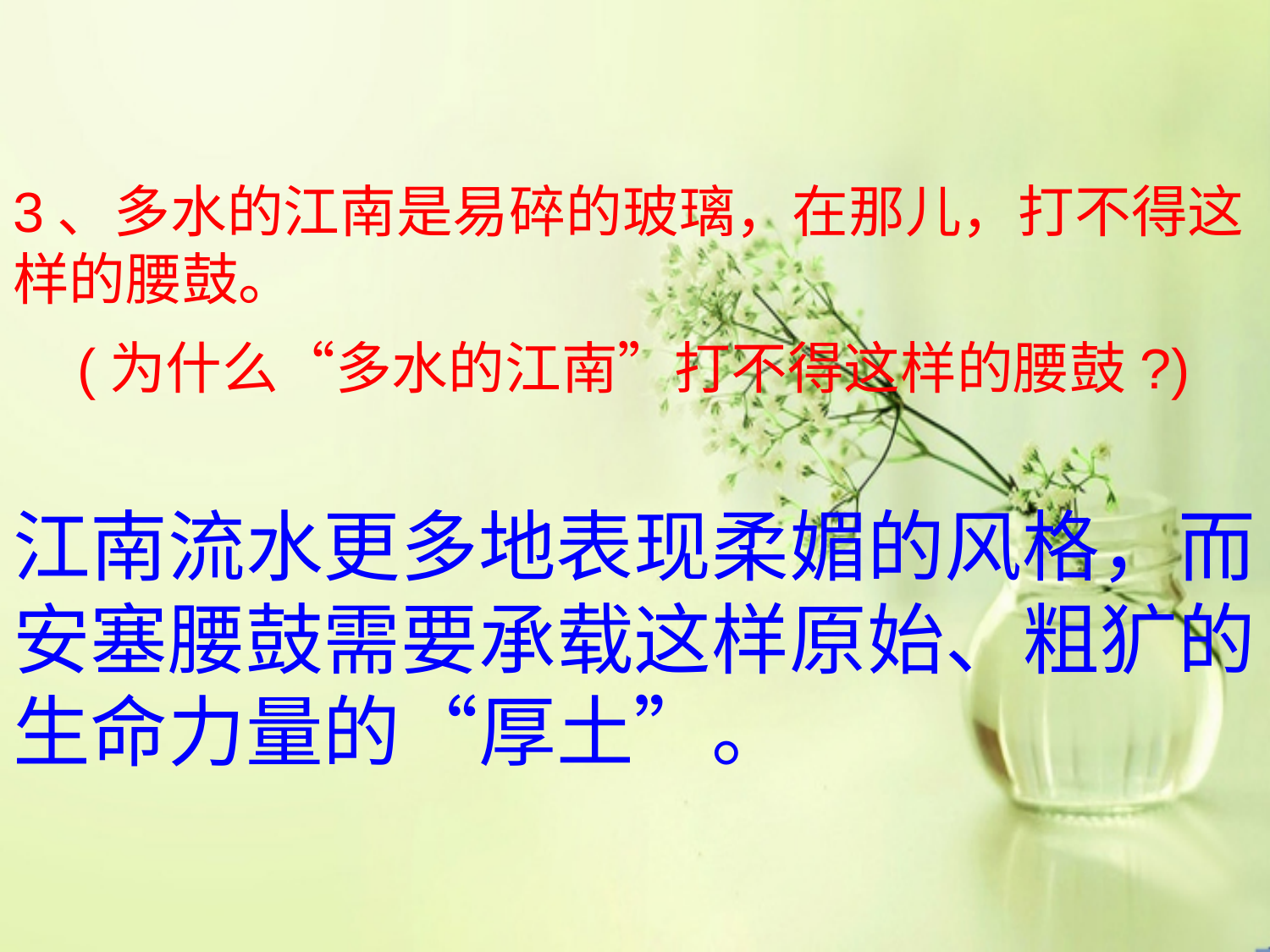

3、多水的江南是易碎的玻璃，在那儿，打不得这样的腰鼓。
    (为什么“多水的江南”打不得这样的腰鼓?)
江南流水更多地表现柔媚的风格，而安塞腰鼓需要承载这样原始、粗犷的生命力量的“厚土”。